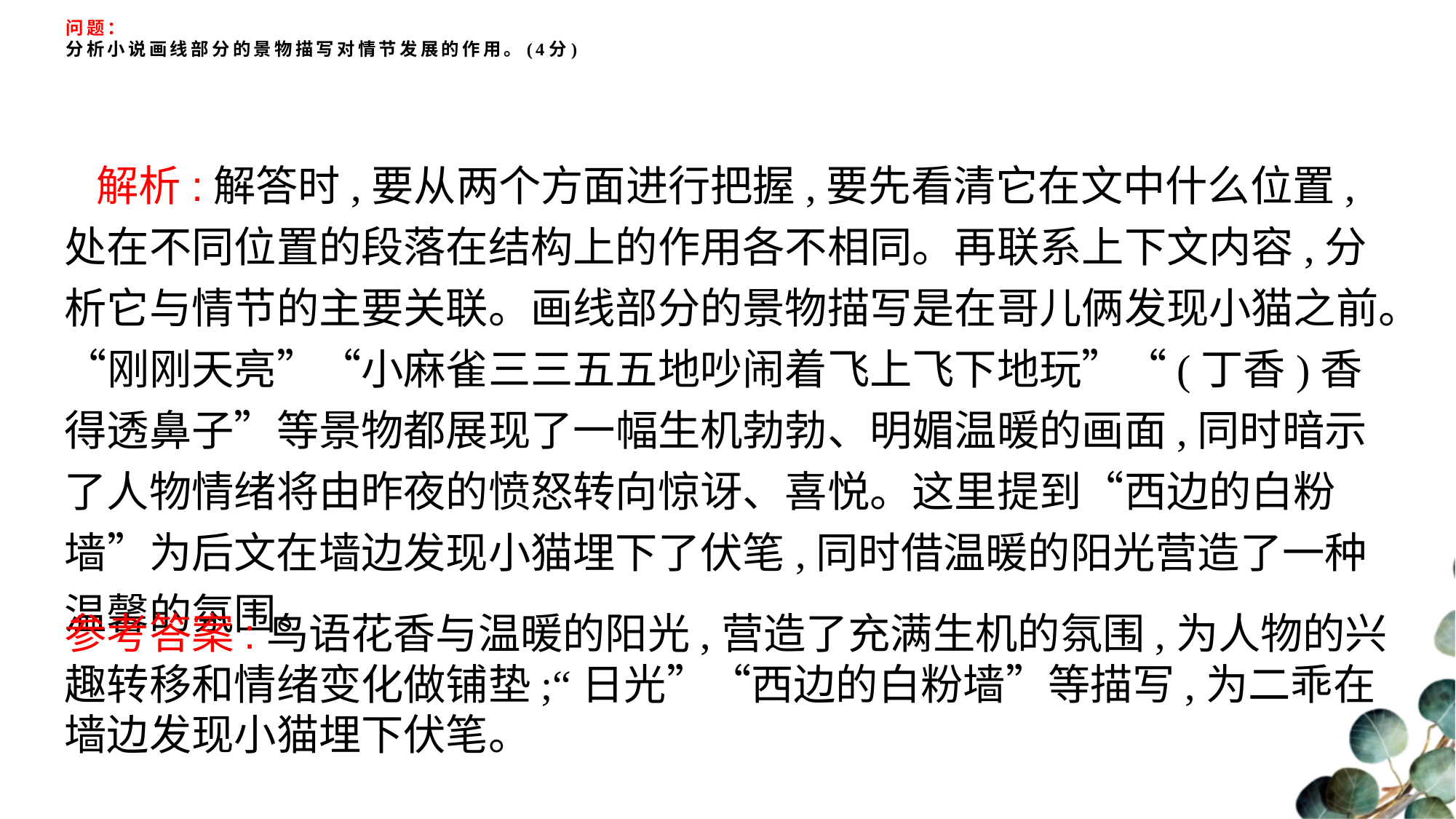

# 问题： 分析小说画线部分的景物描写对情节发展的作用。(4分)
解析:解答时,要从两个方面进行把握,要先看清它在文中什么位置,处在不同位置的段落在结构上的作用各不相同。再联系上下文内容,分析它与情节的主要关联。画线部分的景物描写是在哥儿俩发现小猫之前。“刚刚天亮”“小麻雀三三五五地吵闹着飞上飞下地玩”“(丁香)香得透鼻子”等景物都展现了一幅生机勃勃、明媚温暖的画面,同时暗示了人物情绪将由昨夜的愤怒转向惊讶、喜悦。这里提到“西边的白粉墙”为后文在墙边发现小猫埋下了伏笔,同时借温暖的阳光营造了一种温馨的氛围。
参考答案:鸟语花香与温暖的阳光,营造了充满生机的氛围,为人物的兴趣转移和情绪变化做铺垫;“日光”“西边的白粉墙”等描写,为二乖在墙边发现小猫埋下伏笔。